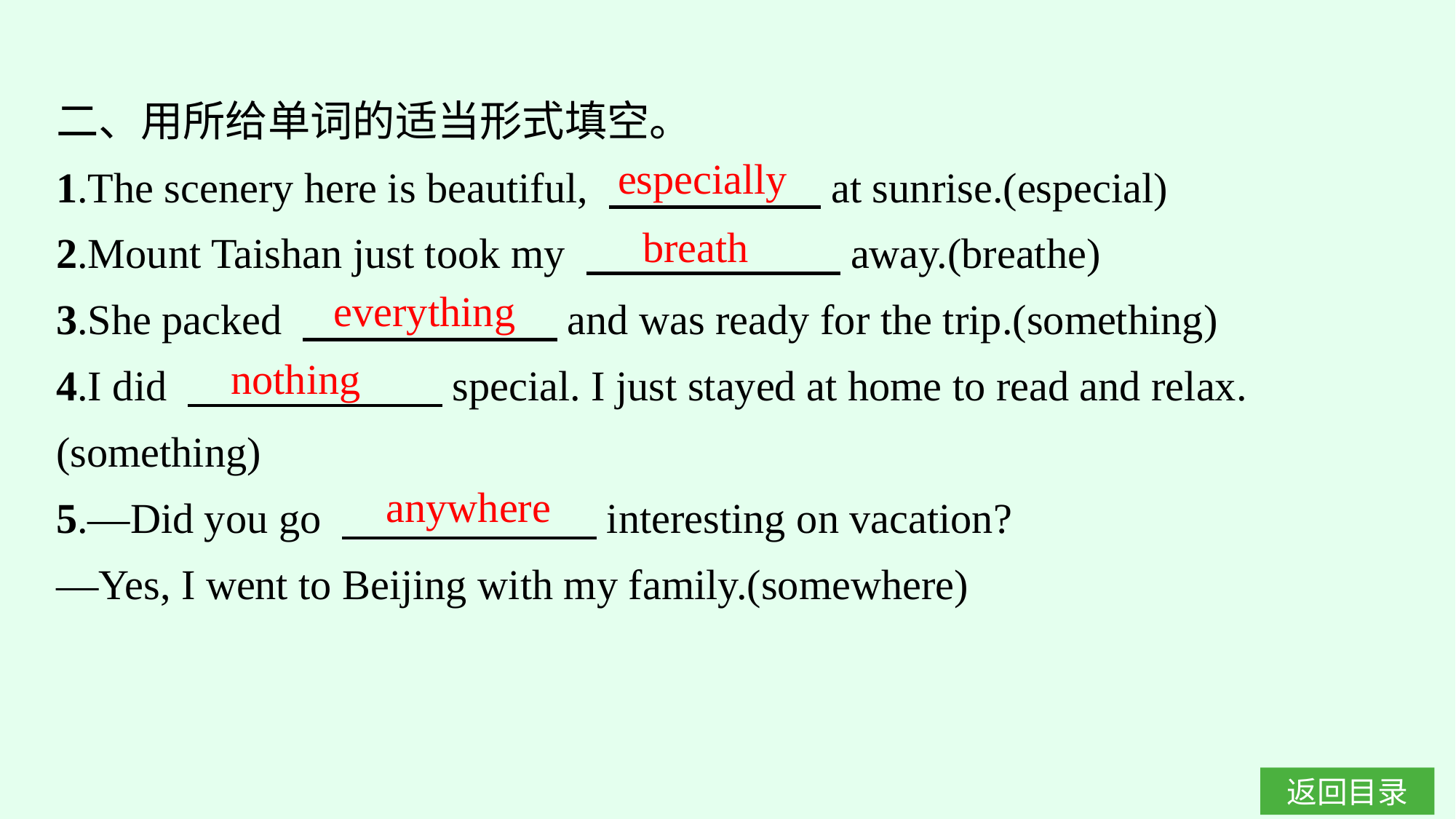

二、用所给单词的适当形式填空。
1.The scenery here is beautiful, 　　　　　at sunrise.(especial)
2.Mount Taishan just took my 　　　　　　away.(breathe)
3.She packed 　　　　　　and was ready for the trip.(something)
4.I did 　　　　　　special. I just stayed at home to read and relax.
(something)
5.—Did you go 　　　　　　interesting on vacation?
—Yes, I went to Beijing with my family.(somewhere)
especially
breath
everything
nothing
anywhere